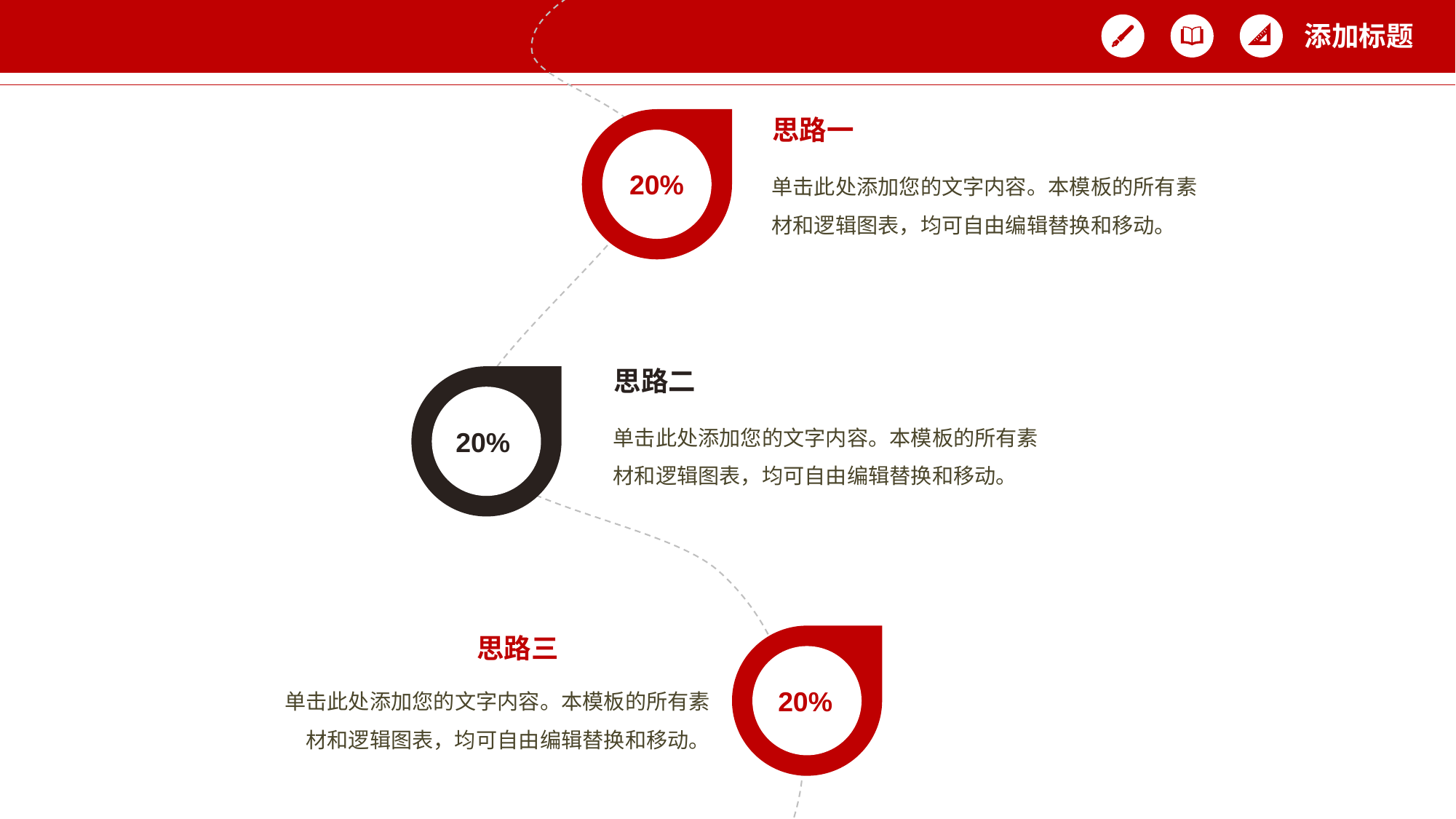

添加标题

思路一

单击此处添加您的文字内容。本模板的所有素材和逻辑图表，均可自由编辑替换和移动。
20%
思路二

单击此处添加您的文字内容。本模板的所有素材和逻辑图表，均可自由编辑替换和移动。
20%

思路三

单击此处添加您的文字内容。本模板的所有素材和逻辑图表，均可自由编辑替换和移动。
20%